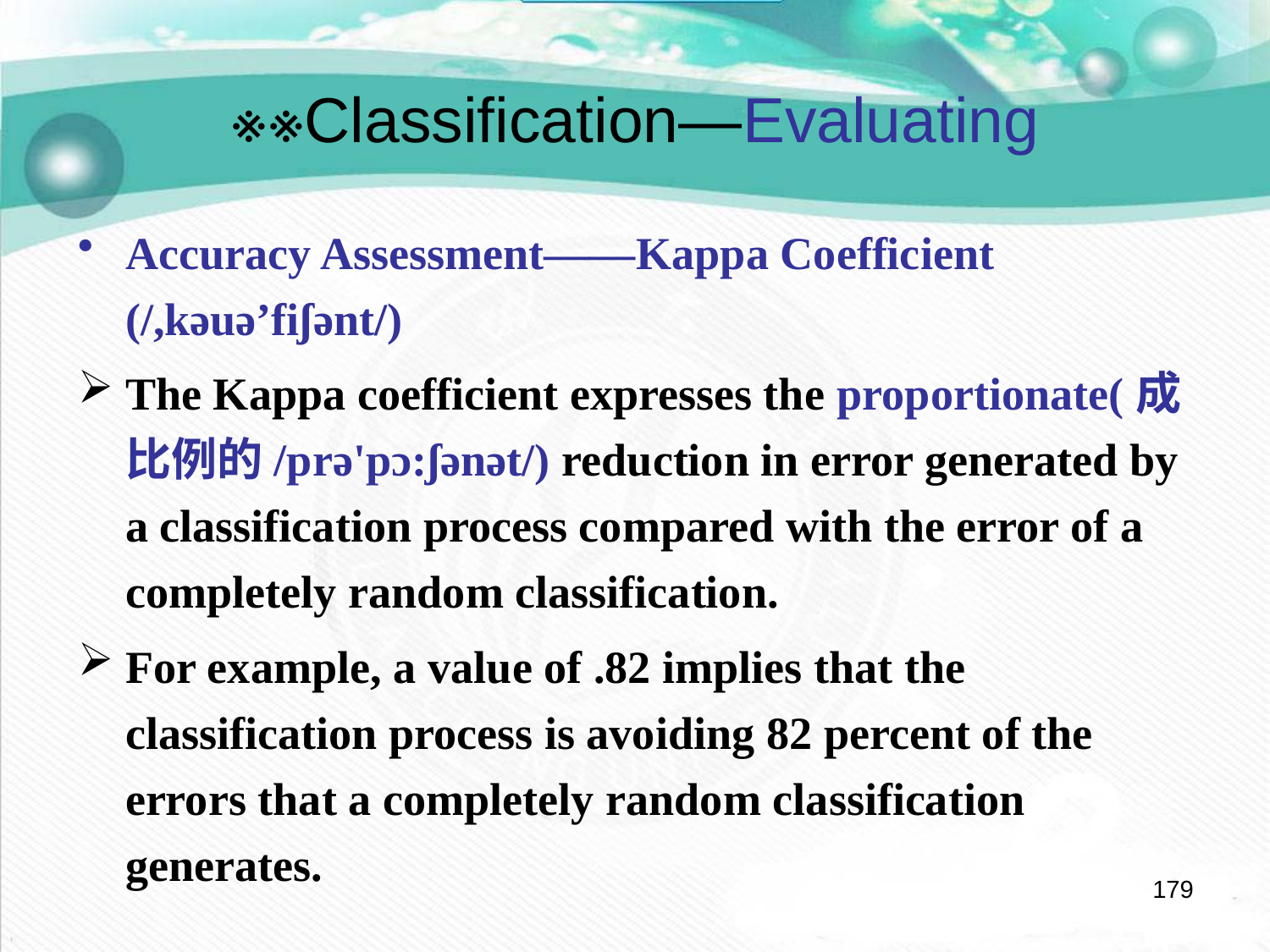

# ※※Classification—Evaluating
Accuracy Assessment——Kappa Coefficient (/,kəuə’fiʃənt/)
The Kappa coefficient expresses the proportionate(成比例的/prə'pɔ:ʃənət/) reduction in error generated by a classification process compared with the error of a completely random classification.
For example, a value of .82 implies that the classification process is avoiding 82 percent of the errors that a completely random classification generates.
179